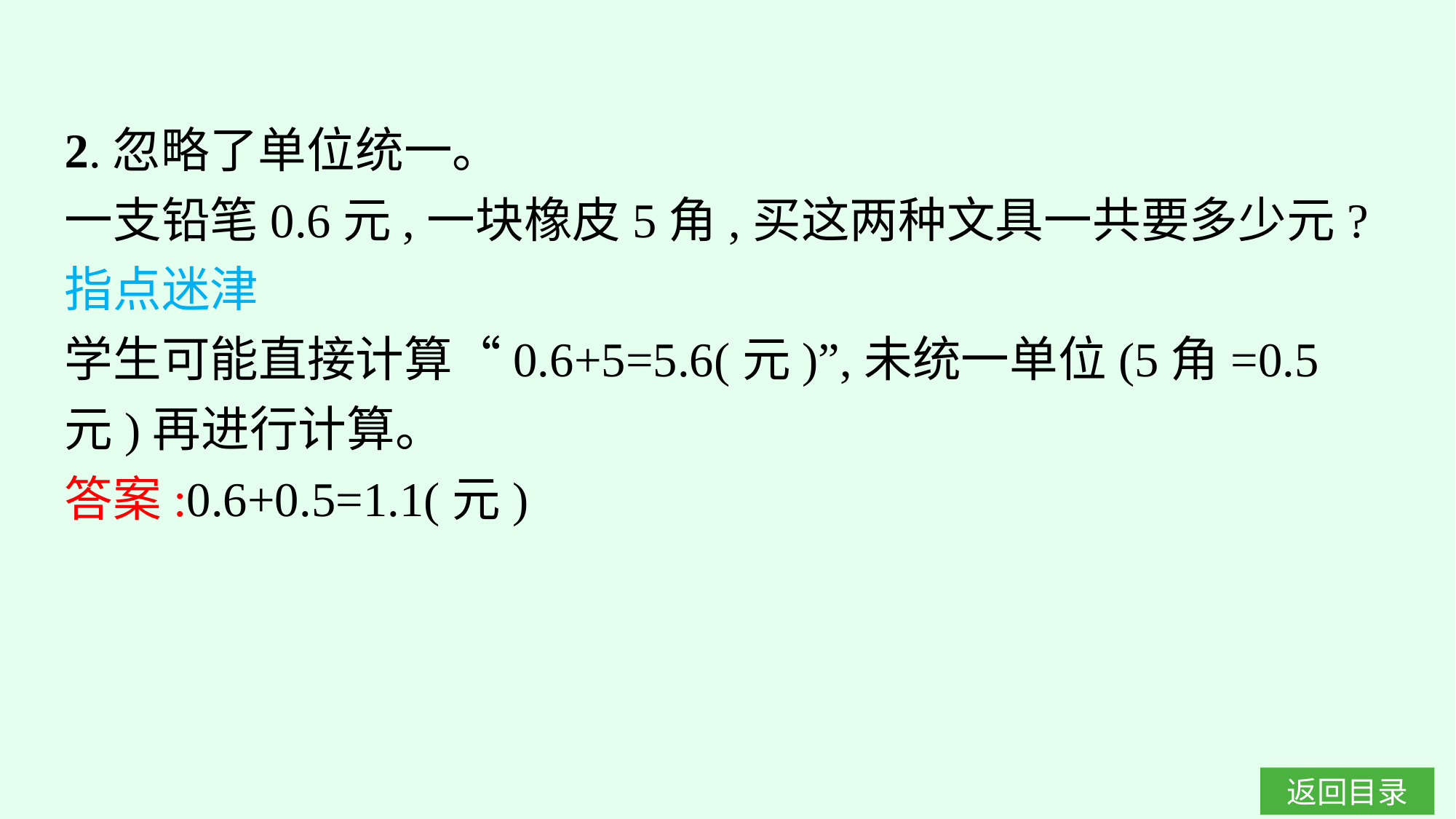

2.忽略了单位统一。
一支铅笔0.6元,一块橡皮5角,买这两种文具一共要多少元?
指点迷津
学生可能直接计算“0.6+5=5.6(元)”,未统一单位(5角=0.5元)再进行计算。
答案:0.6+0.5=1.1(元)